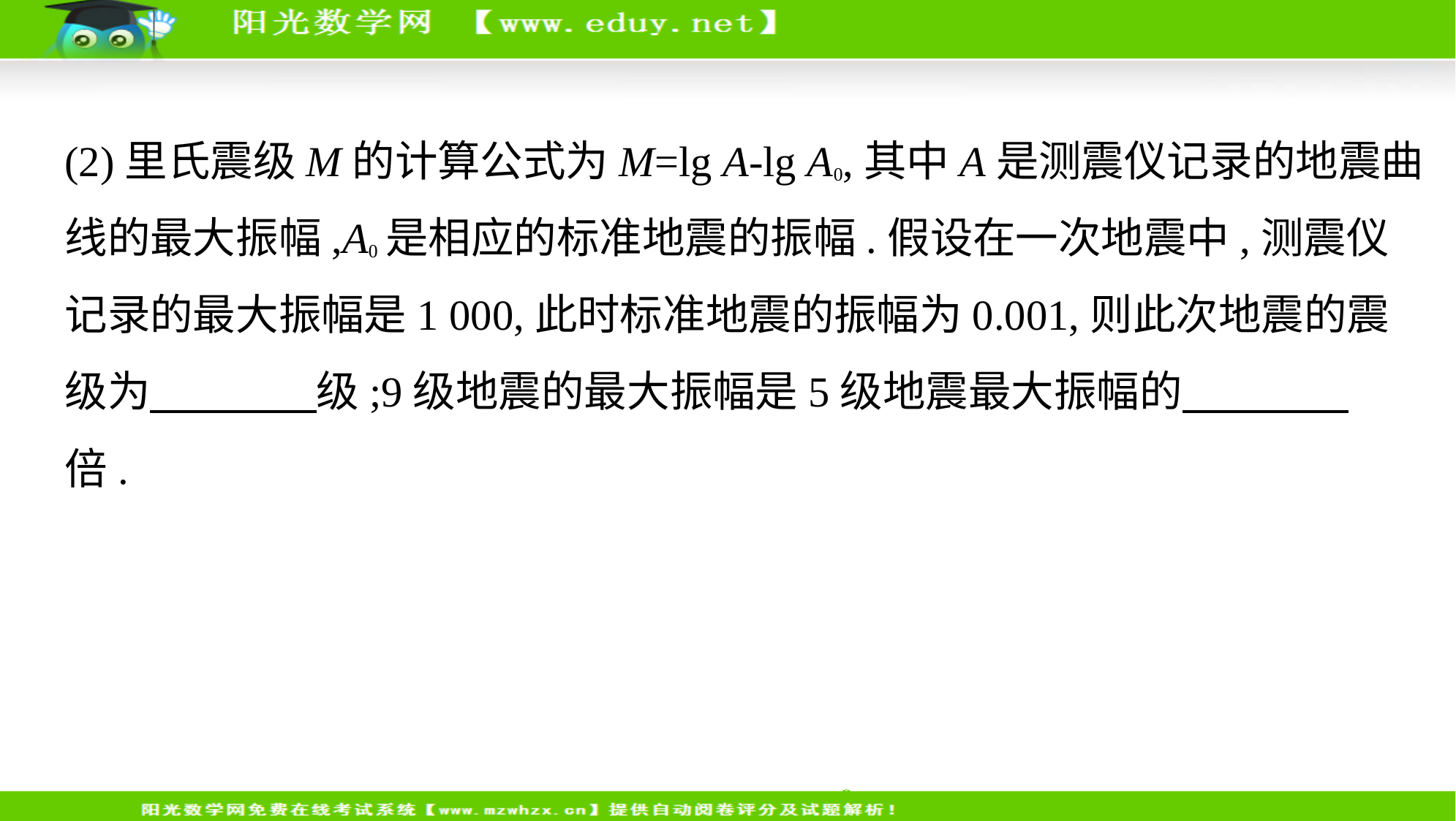

(2)里氏震级M的计算公式为M=lg A-lg A0,其中A是测震仪记录的地震曲
线的最大振幅,A0是相应的标准地震的振幅.假设在一次地震中,测震仪
记录的最大振幅是1 000,此时标准地震的振幅为0.001,则此次地震的震
级为　　　    级;9级地震的最大振幅是5级地震最大振幅的　　　    
倍.